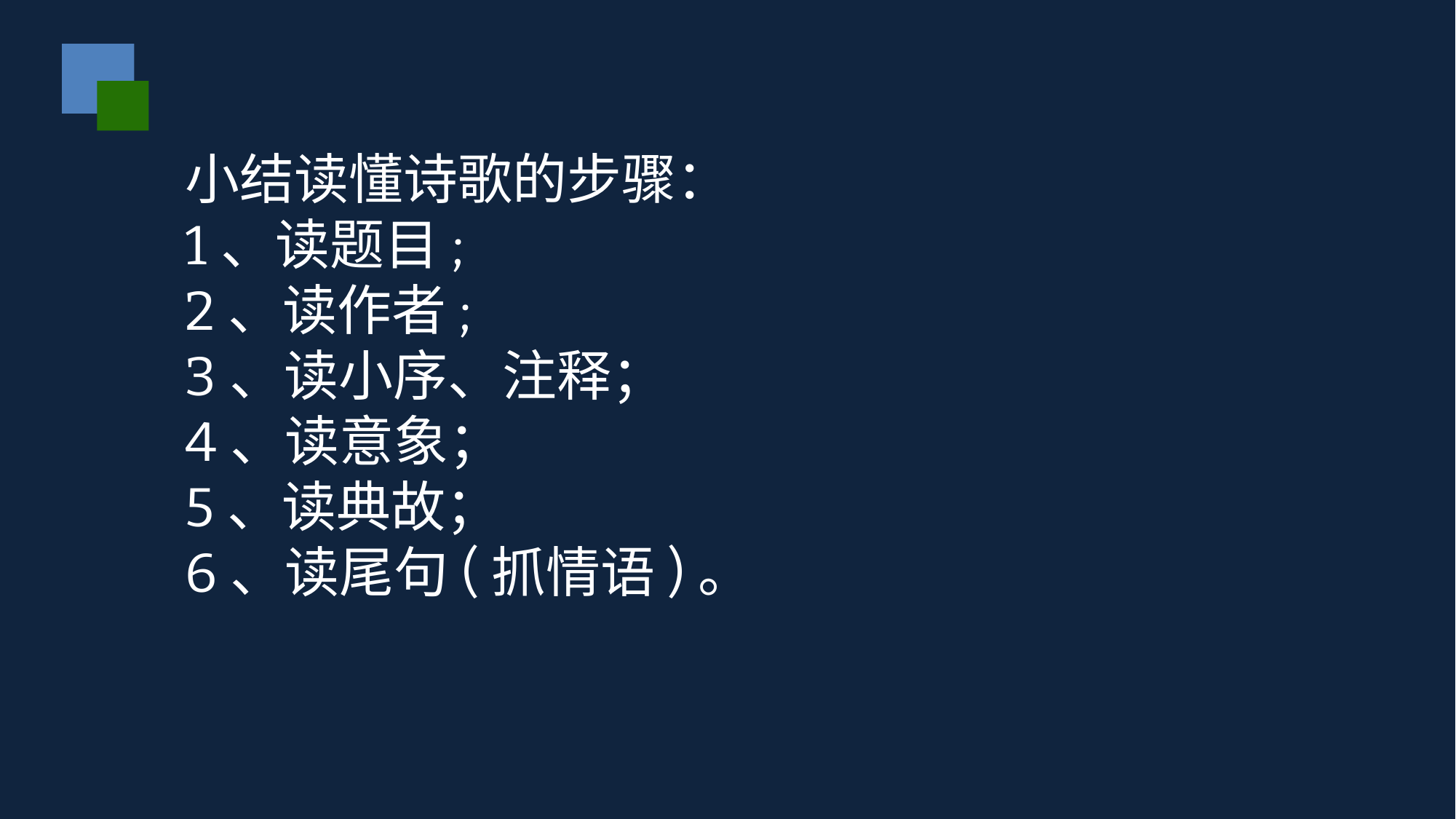

小结读懂诗歌的步骤：
1、读题目;
2、读作者;
3、读小序、注释；
4、读意象；
5、读典故；
6、读尾句(抓情语)。